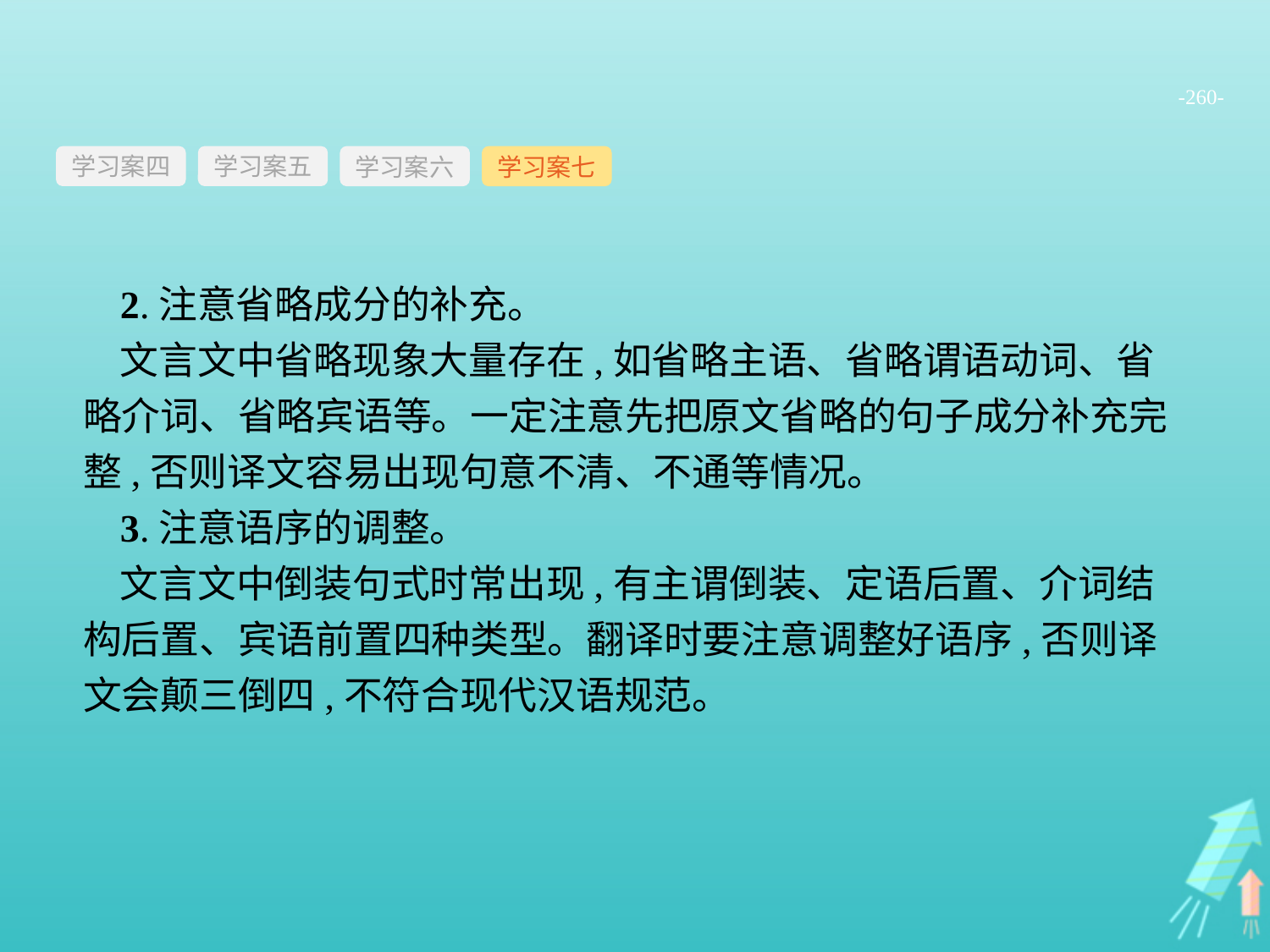

-260-
学习案四
学习案六
学习案七
学习案五
2.注意省略成分的补充。
文言文中省略现象大量存在,如省略主语、省略谓语动词、省略介词、省略宾语等。一定注意先把原文省略的句子成分补充完整,否则译文容易出现句意不清、不通等情况。
3.注意语序的调整。
文言文中倒装句式时常出现,有主谓倒装、定语后置、介词结构后置、宾语前置四种类型。翻译时要注意调整好语序,否则译文会颠三倒四,不符合现代汉语规范。